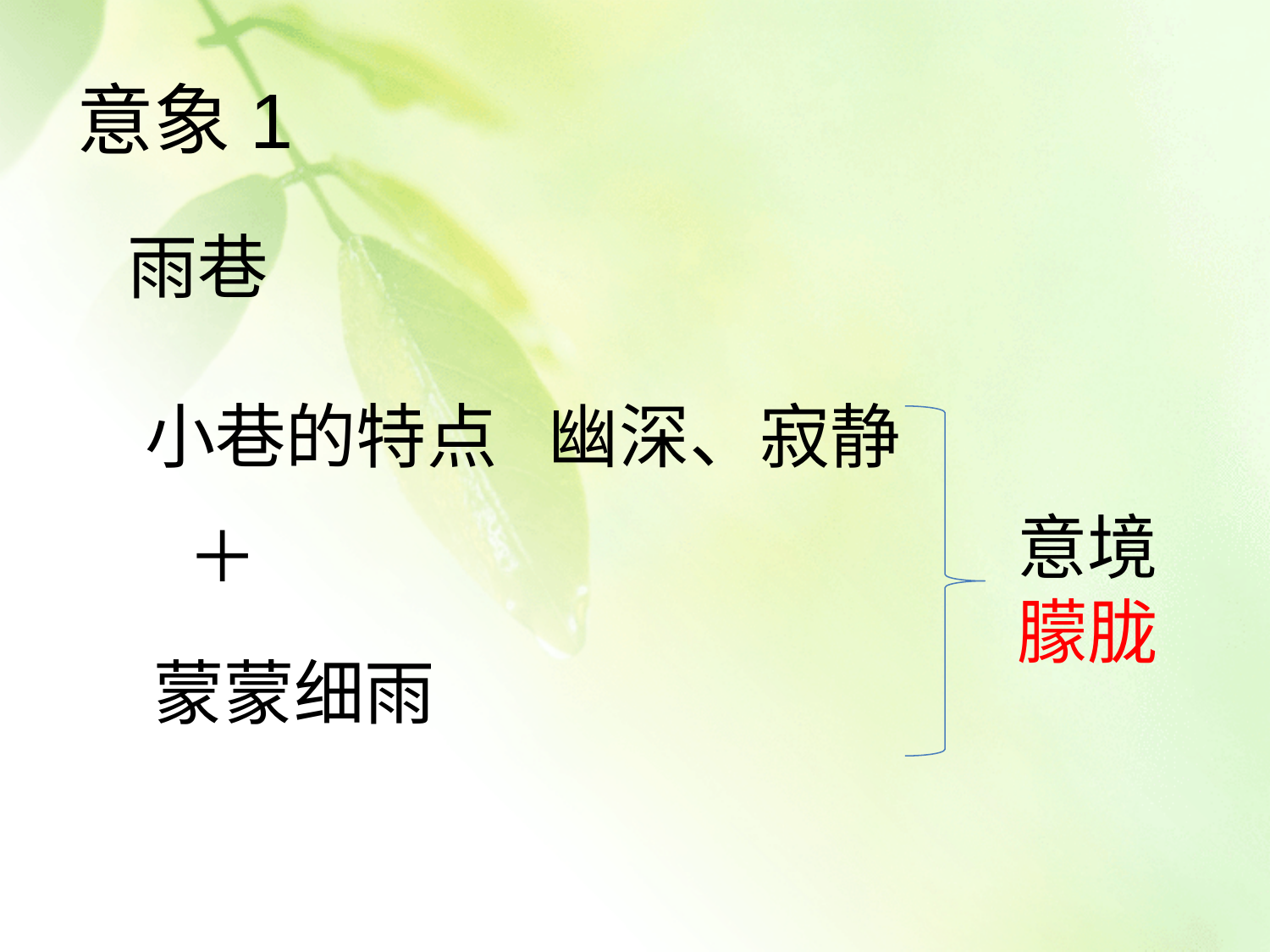

# 意象1
雨巷
小巷的特点
幽深、寂静

意境朦胧
＋
蒙蒙细雨